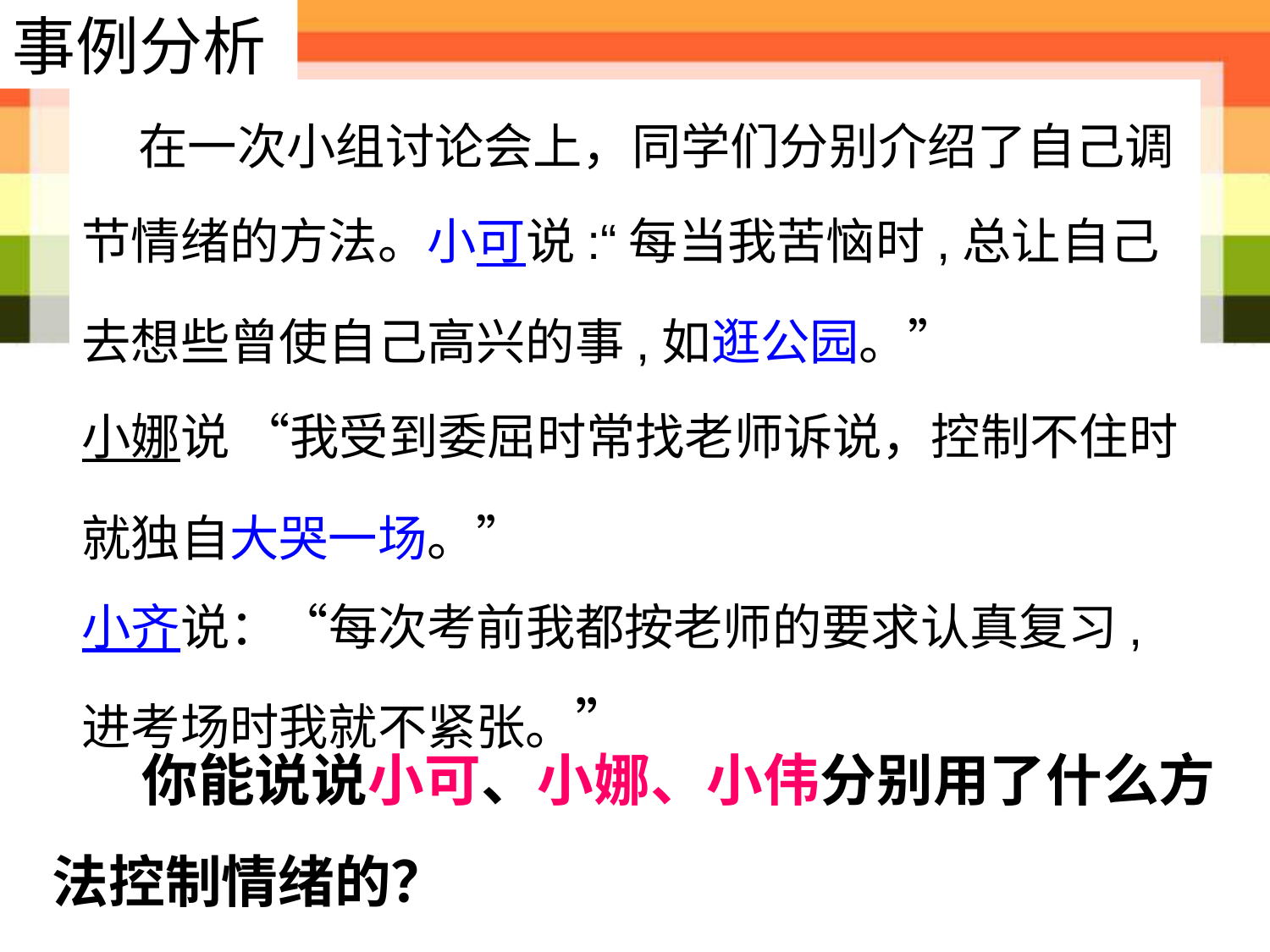

事例分析
    在一次小组讨论会上，同学们分别介绍了自己调节情绪的方法。小可说:“每当我苦恼时,总让自己去想些曾使自己高兴的事,如逛公园。”
小娜说 “我受到委屈时常找老师诉说，控制不住时就独自大哭一场。”
小齐说：“每次考前我都按老师的要求认真复习,进考场时我就不紧张。”
      你能说说小可、小娜、小伟分别用了什么方法控制情绪的？